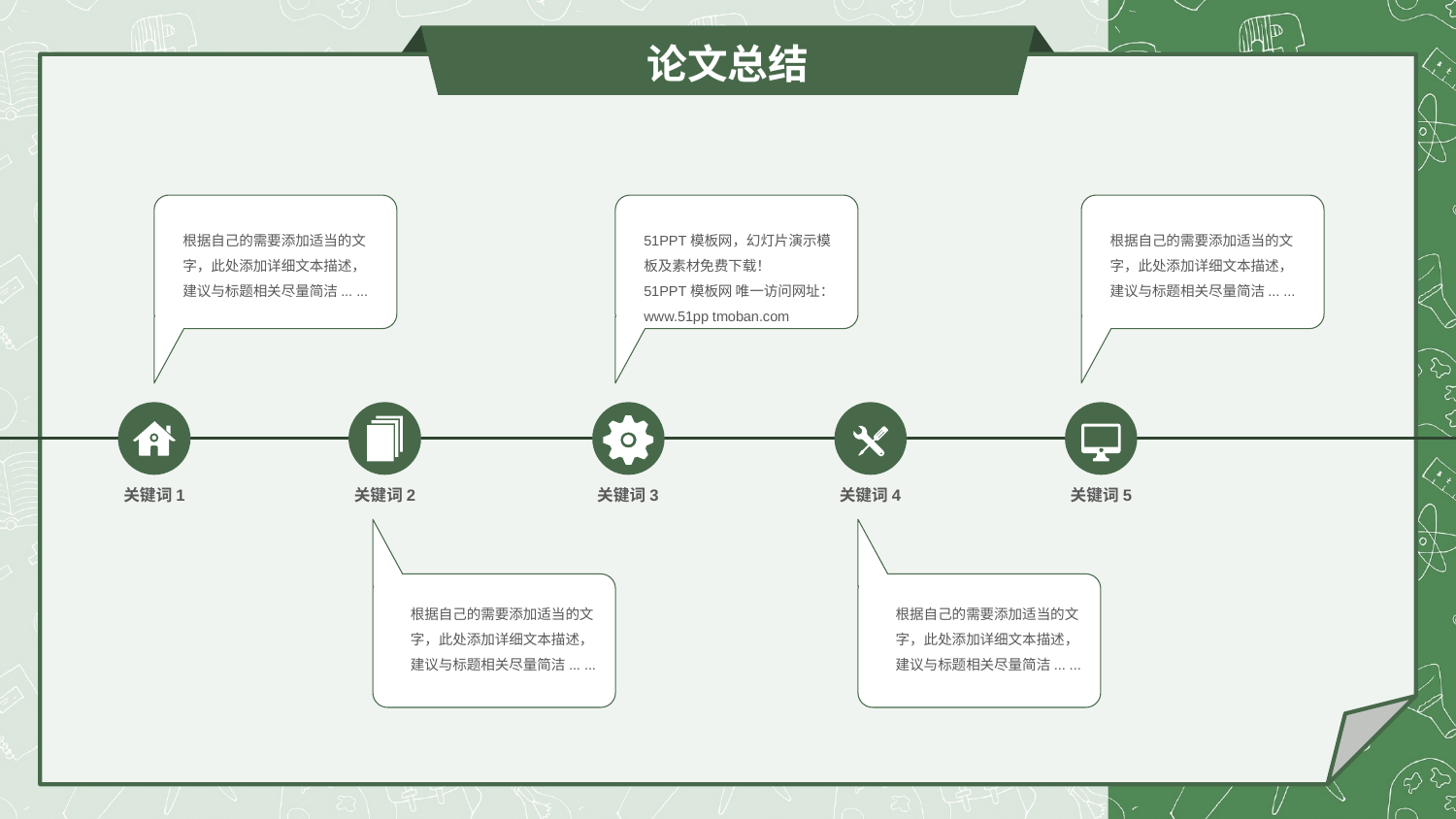

论文总结

根据自己的需要添加适当的文字，此处添加详细文本描述，建议与标题相关尽量简洁... ...

51PPT模板网，幻灯片演示模板及素材免费下载！
51PPT模板网 唯一访问网址：www.51pp tmoban.com

根据自己的需要添加适当的文字，此处添加详细文本描述，建议与标题相关尽量简洁... ...

关键词1
关键词2
关键词3
关键词4
关键词5

根据自己的需要添加适当的文字，此处添加详细文本描述，建议与标题相关尽量简洁... ...
根据自己的需要添加适当的文字，此处添加详细文本描述，建议与标题相关尽量简洁... ...